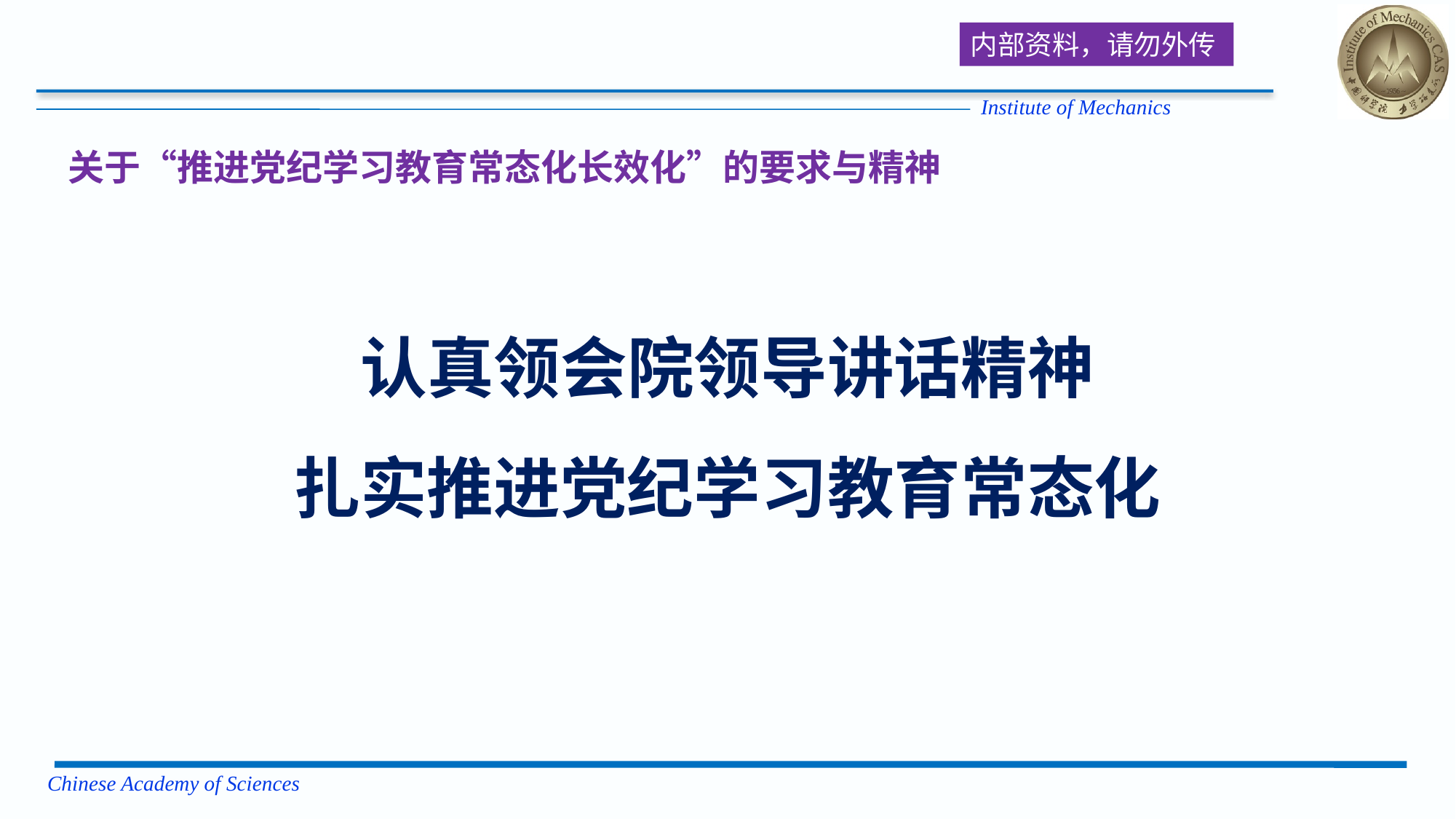

内部资料，请勿外传
关于“推进党纪学习教育常态化长效化”的要求与精神
认真领会院领导讲话精神
扎实推进党纪学习教育常态化